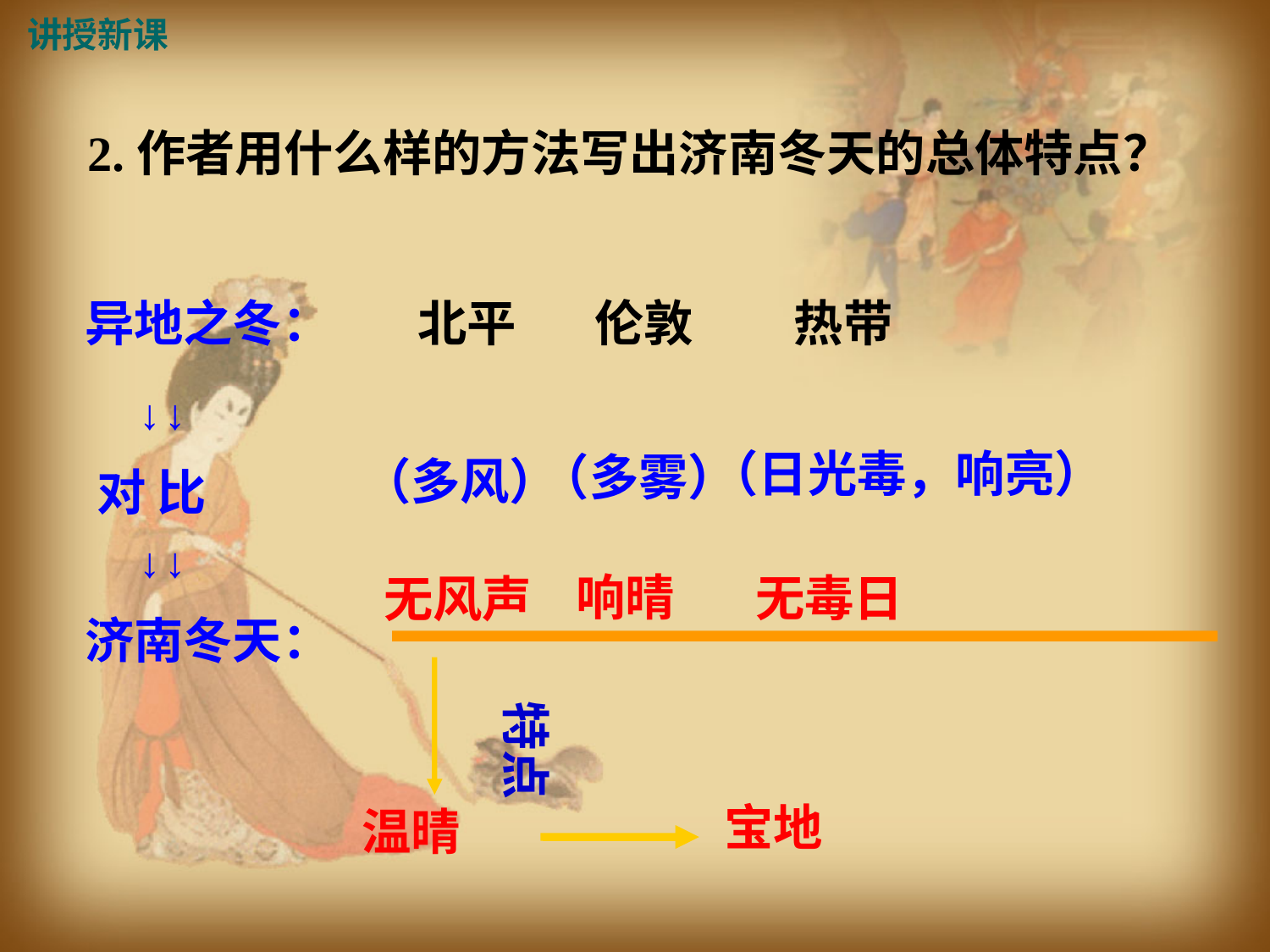

讲授新课
2.作者用什么样的方法写出济南冬天的总体特点？
异地之冬：
北平       伦敦         热带
↓↓
（日光毒，响亮）
（多雾）
（多风）
对 比
↓↓
响晴
无毒日
无风声
济南冬天：

特点
宝地
温晴